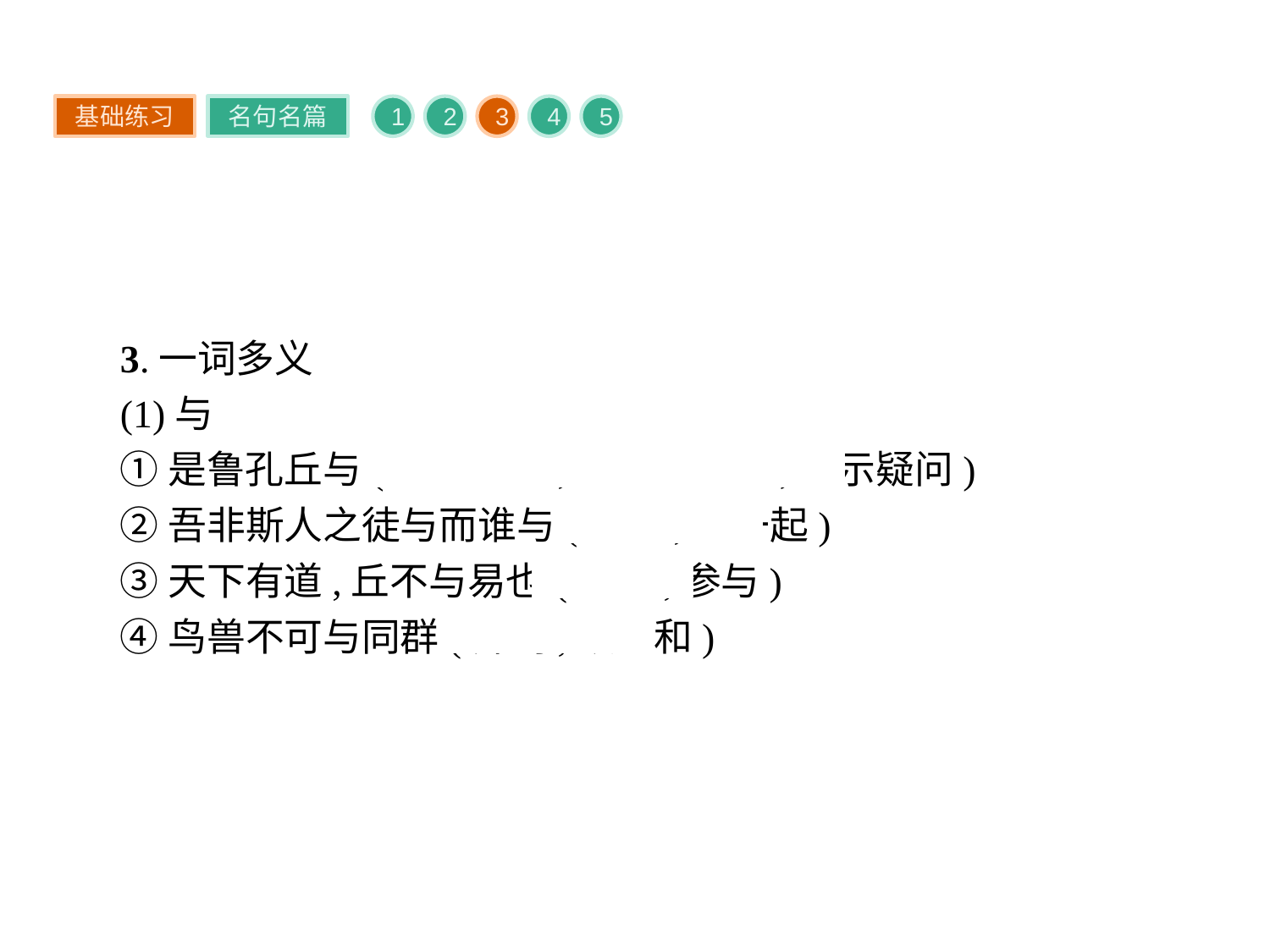

基础练习
名句名篇
1
2
3
4
5
3.一词多义
(1)与
①是鲁孔丘与(通“欤”,句末语气词,表示疑问)
②吾非斯人之徒与而谁与(动词,在一起)
③天下有道,丘不与易也(动词,参与)
④鸟兽不可与同群(介词,跟、和)